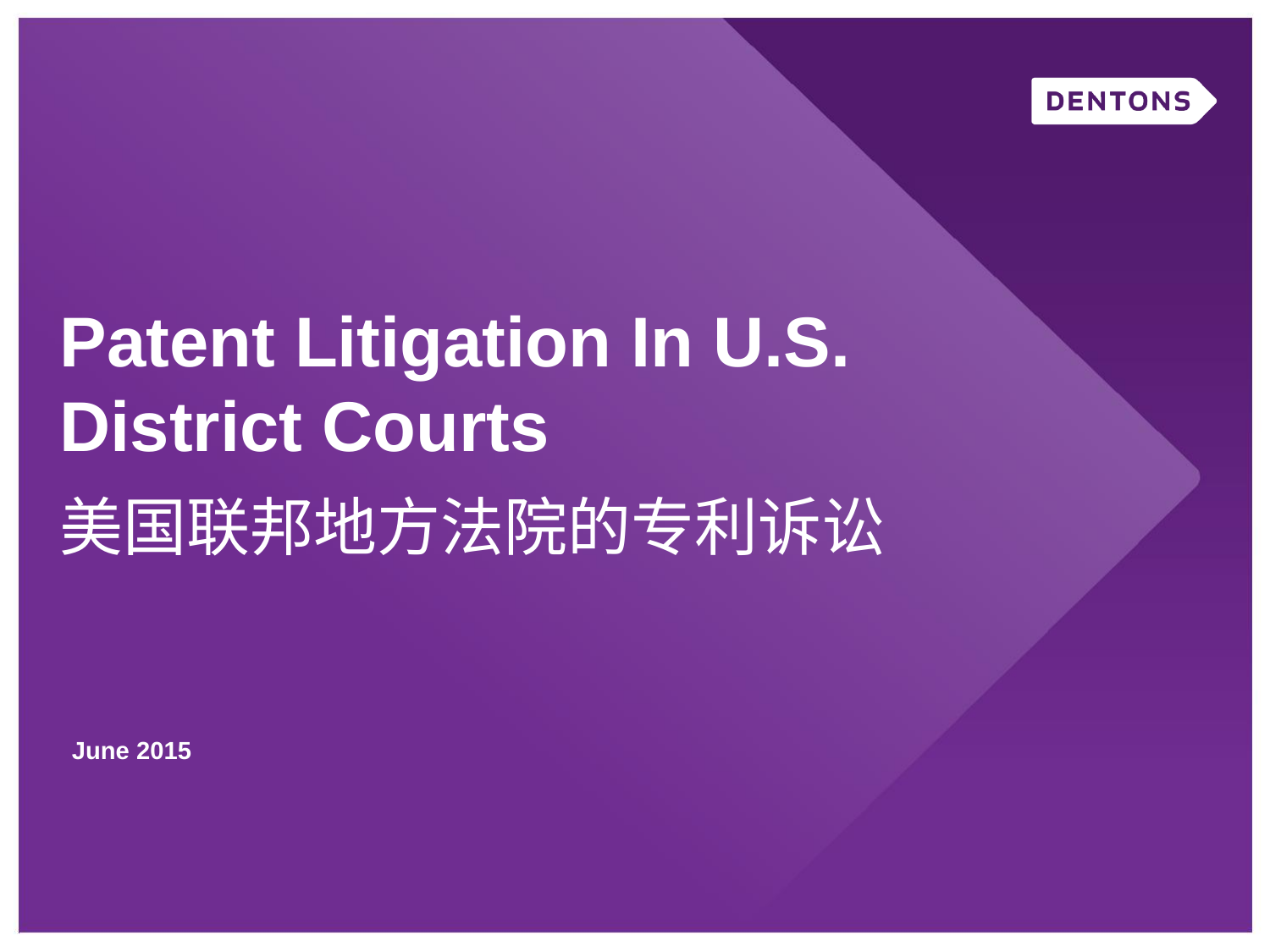

Patent Litigation In U.S. District Courts
美国联邦地方法院的专利诉讼
June 2015